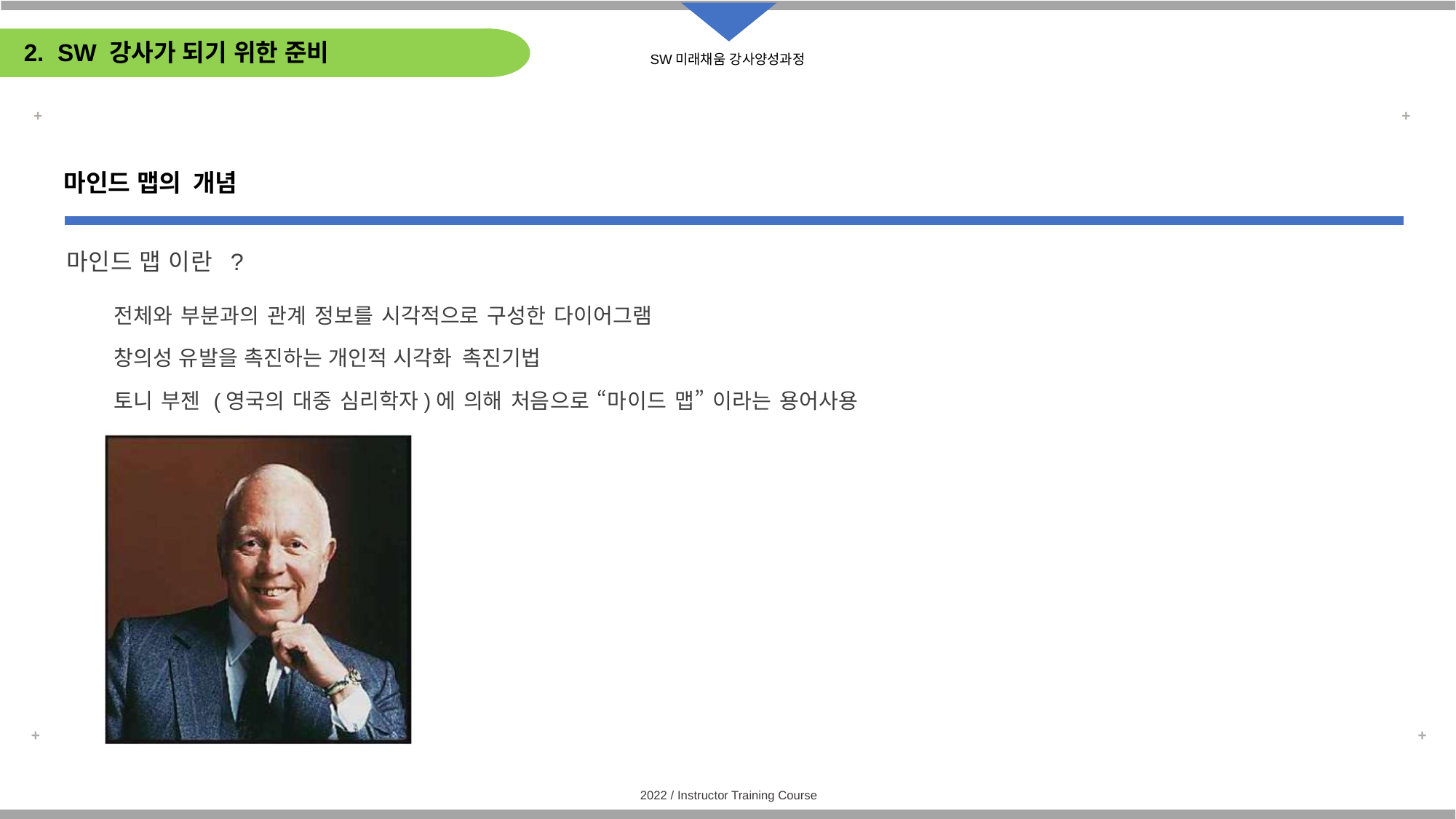

# 2.  SW 강사가 되기 위한 준비
마인드 맵의 개념
마인드 맵 이란 ?
전체와 부분과의 관계 정보를 시각적으로 구성한 다이어그램

창의성 유발을 촉진하는 개인적 시각화 촉진기법

토니 부젠 (영국의 대중 심리학자)에 의해 처음으로 “마이드 맵” 이라는 용어사용